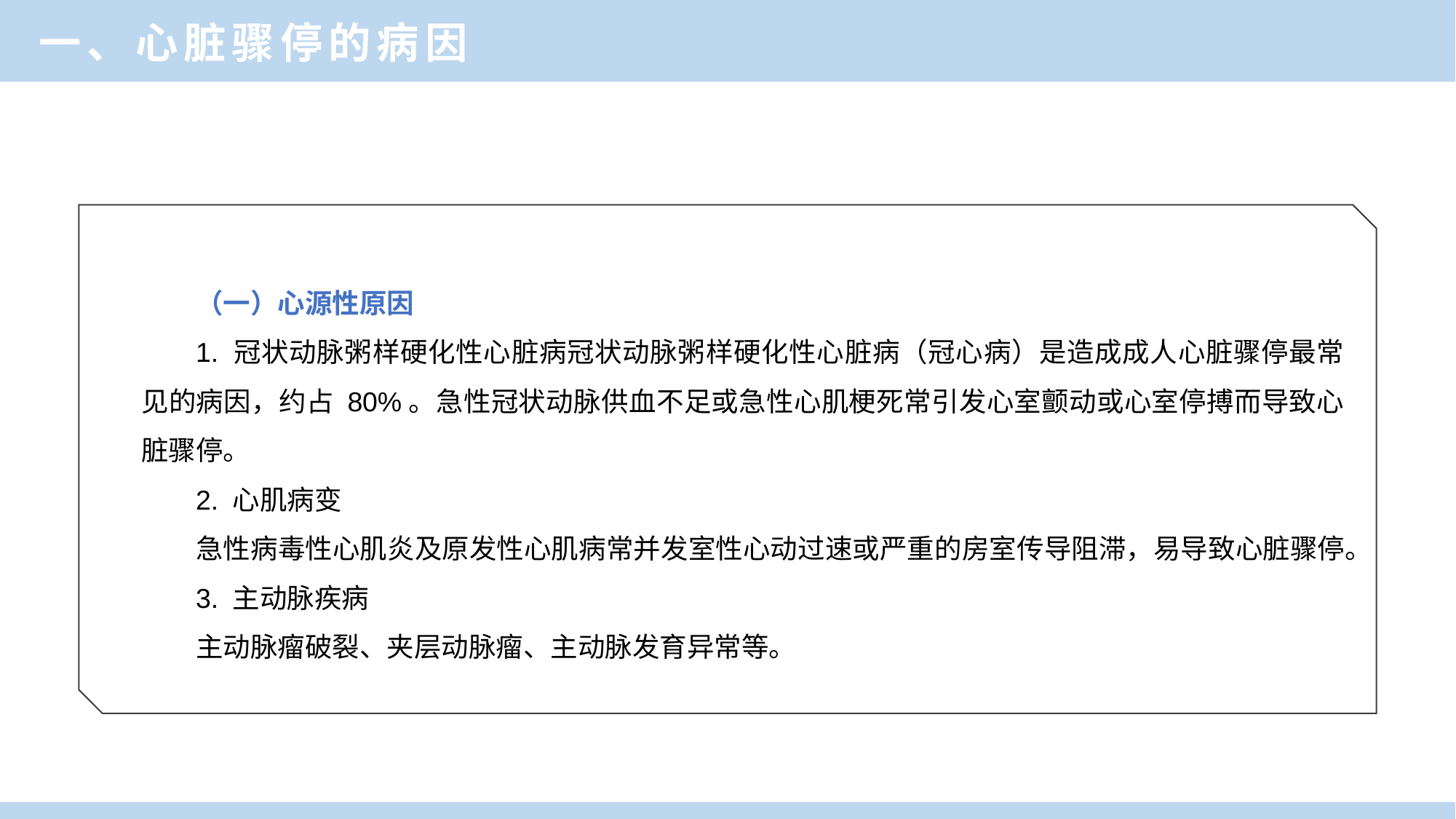

一、心脏骤停的病因

（一）心源性原因
1. 冠状动脉粥样硬化性心脏病冠状动脉粥样硬化性心脏病（冠心病）是造成成人心脏骤停最常见的病因，约占 80%。急性冠状动脉供血不足或急性心肌梗死常引发心室颤动或心室停搏而导致心脏骤停。
2. 心肌病变
急性病毒性心肌炎及原发性心肌病常并发室性心动过速或严重的房室传导阻滞，易导致心脏骤停。
3. 主动脉疾病
主动脉瘤破裂、夹层动脉瘤、主动脉发育异常等。